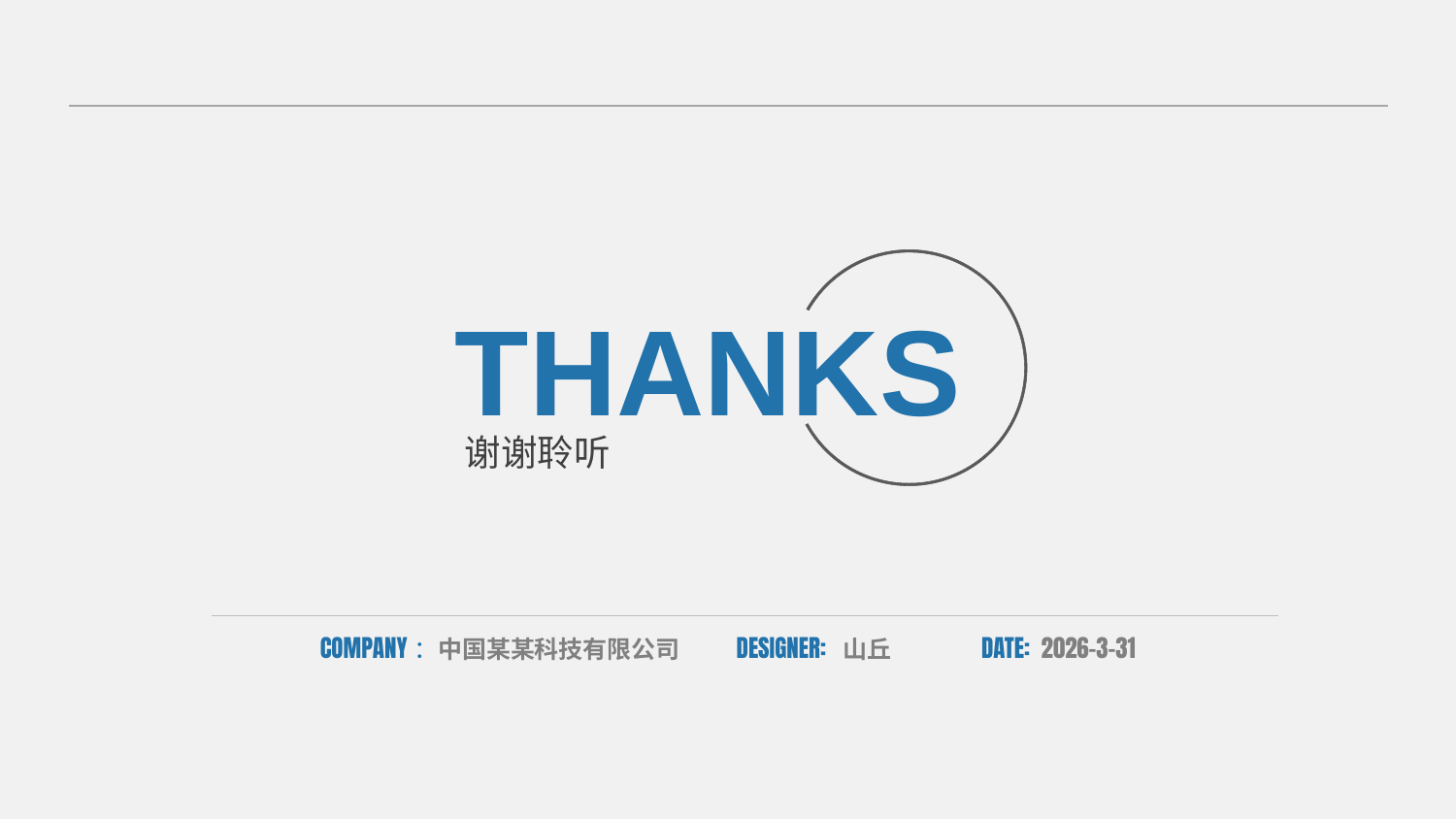

THANKS
谢谢聆听
COMPANY：中国某某科技有限公司         DESIGNER:  山丘               DATE:  2026-3-31